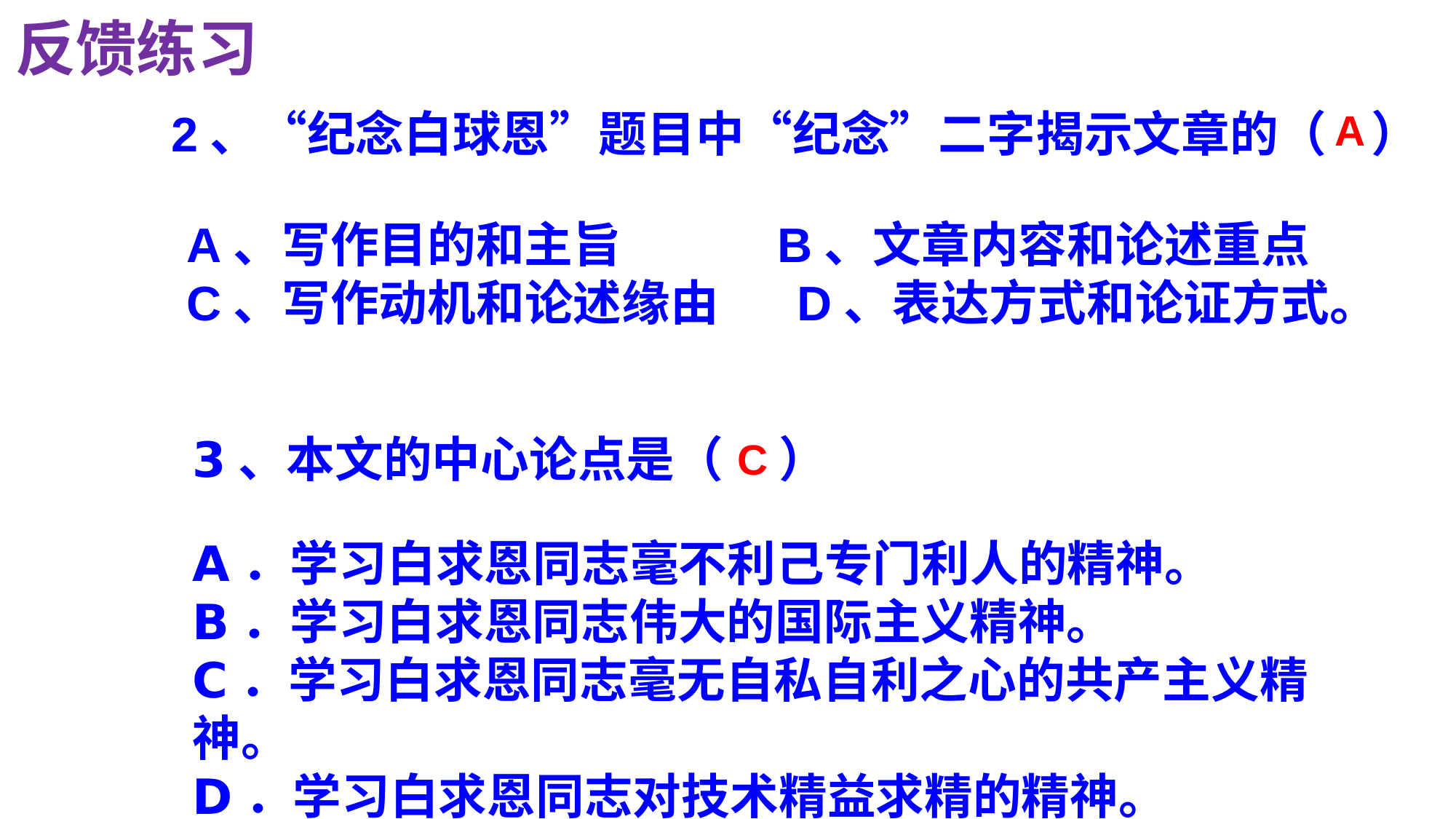

反馈练习
2、“纪念白球恩”题目中“纪念”二字揭示文章的（    ）
A
A、写作目的和主旨             B、文章内容和论述重点
C、写作动机和论述缘由      D、表达方式和论证方式。

3、本文的中心论点是（     ）
C
A．学习白求恩同志毫不利己专门利人的精神。
B．学习白求恩同志伟大的国际主义精神。
C．学习白求恩同志毫无自私自利之心的共产主义精神。
D．学习白求恩同志对技术精益求精的精神。